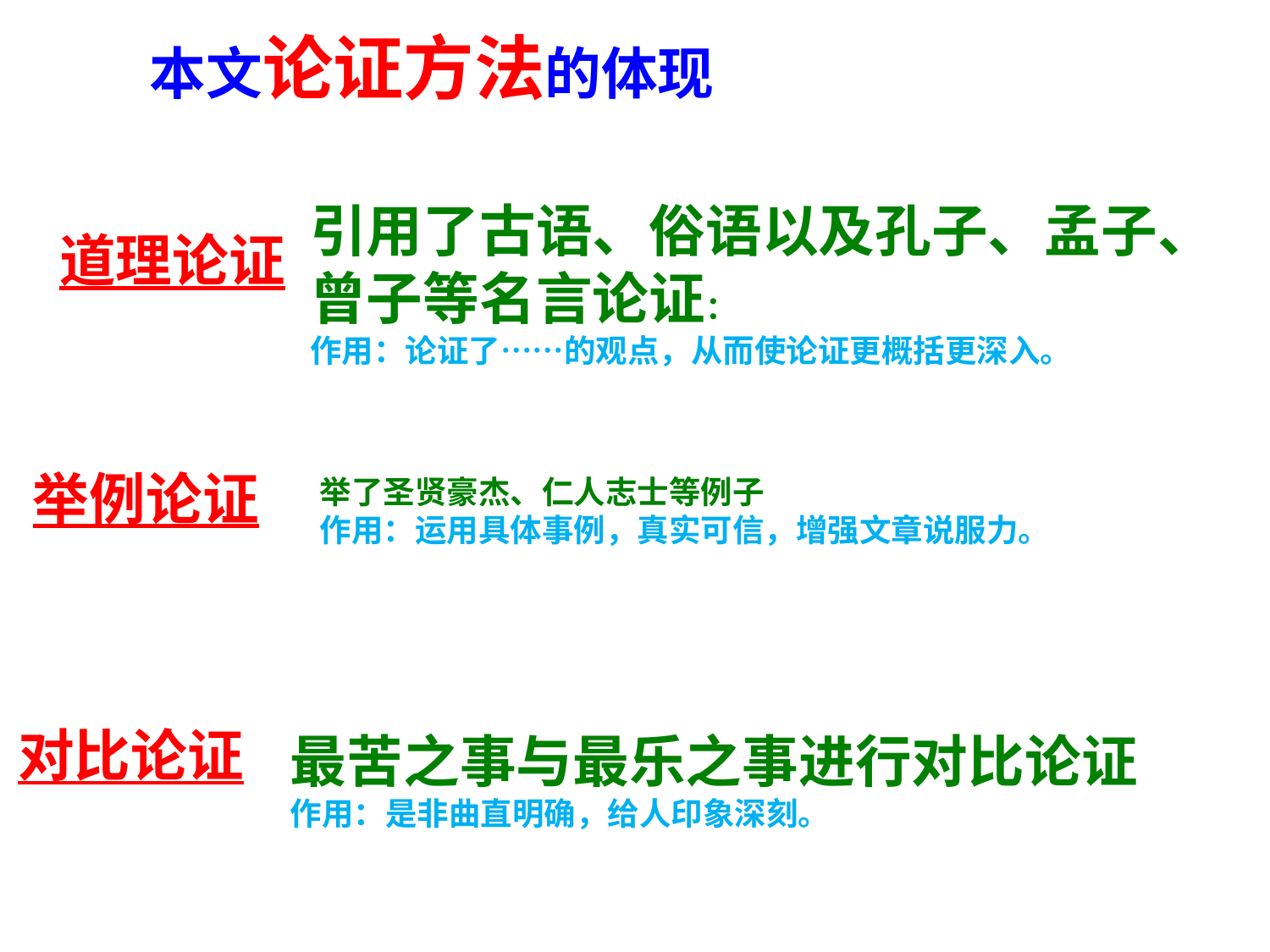

本文论证方法的体现
引用了古语、俗语以及孔子、孟子、曾子等名言论证：
作用：论证了……的观点，从而使论证更概括更深入。
道理论证

举例论证
举了圣贤豪杰、仁人志士等例子
作用：运用具体事例，真实可信，增强文章说服力。
最苦之事与最乐之事进行对比论证
作用：是非曲直明确，给人印象深刻。
对比论证